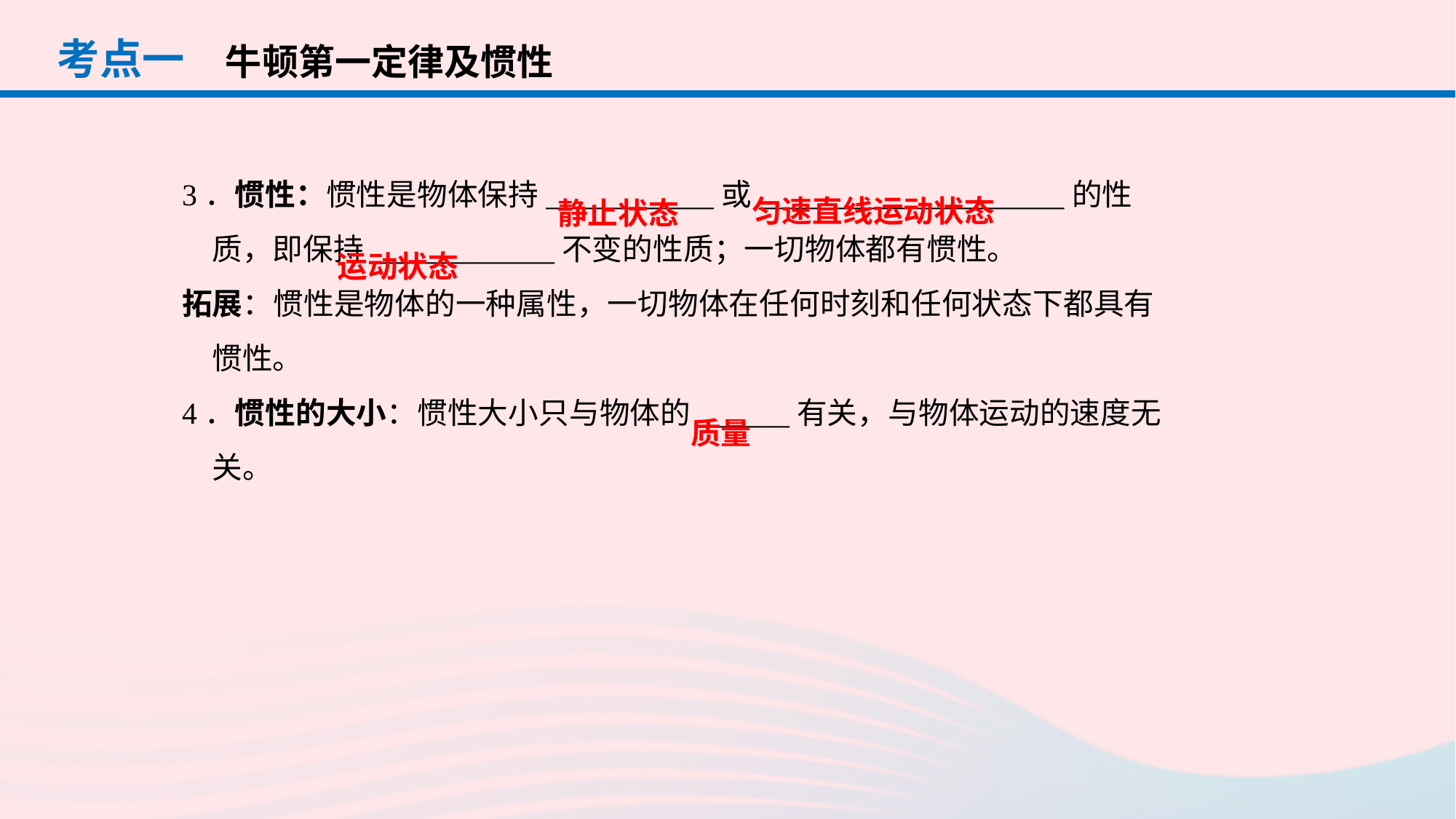

考点一
牛顿第一定律及惯性
3．惯性：惯性是物体保持___________或____________________的性质，即保持____________不变的性质；一切物体都有惯性。
拓展：惯性是物体的一种属性，一切物体在任何时刻和任何状态下都具有惯性。
4．惯性的大小：惯性大小只与物体的______有关，与物体运动的速度无关。
匀速直线运动状态
静止状态
运动状态
质量